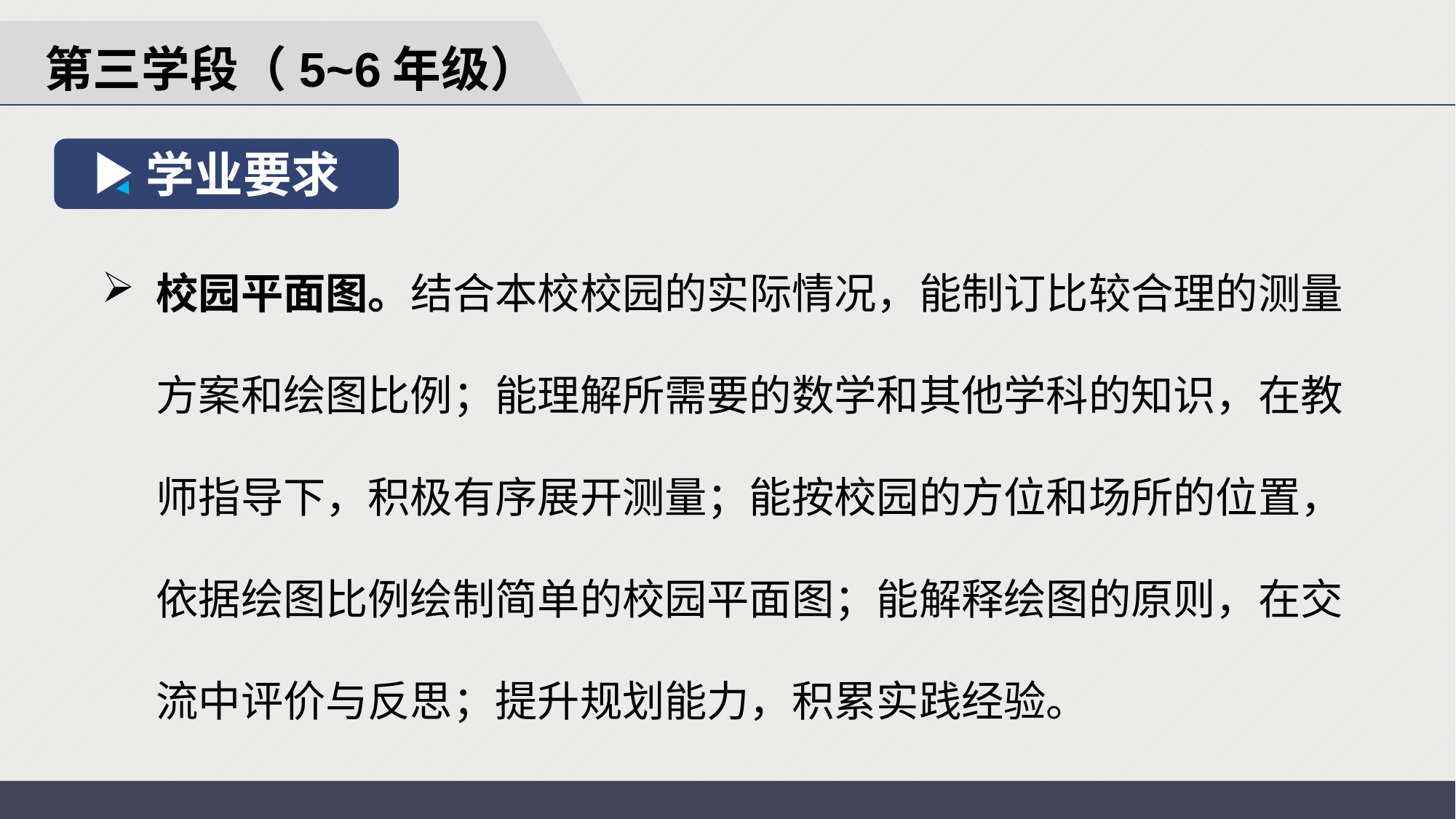

第三学段（5~6年级）
学业要求

校园平面图。结合本校校园的实际情况，能制订比较合理的测量方案和绘图比例；能理解所需要的数学和其他学科的知识，在教师指导下，积极有序展开测量；能按校园的方位和场所的位置，依据绘图比例绘制简单的校园平面图；能解释绘图的原则，在交流中评价与反思；提升规划能力，积累实践经验。